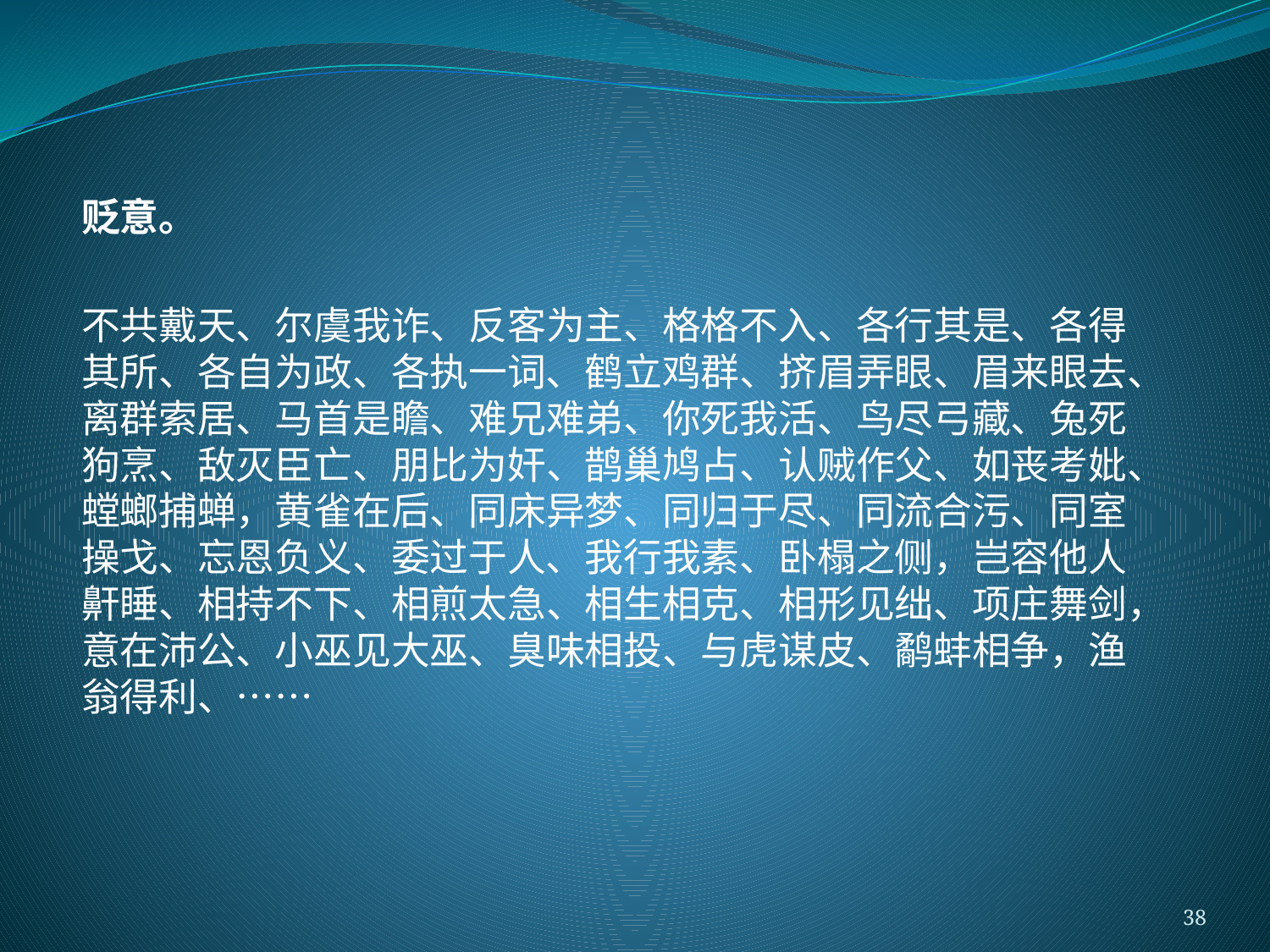

#
贬意。

不共戴天、尔虞我诈、反客为主、格格不入、各行其是、各得其所、各自为政、各执一词、鹤立鸡群、挤眉弄眼、眉来眼去、离群索居、马首是瞻、难兄难弟、你死我活、鸟尽弓藏、兔死狗烹、敌灭臣亡、朋比为奸、鹊巢鸠占、认贼作父、如丧考妣、螳螂捕蝉，黄雀在后、同床异梦、同归于尽、同流合污、同室操戈、忘恩负义、委过于人、我行我素、卧榻之侧，岂容他人鼾睡、相持不下、相煎太急、相生相克、相形见绌、项庄舞剑，意在沛公、小巫见大巫、臭味相投、与虎谋皮、鹬蚌相争，渔翁得利、……

38